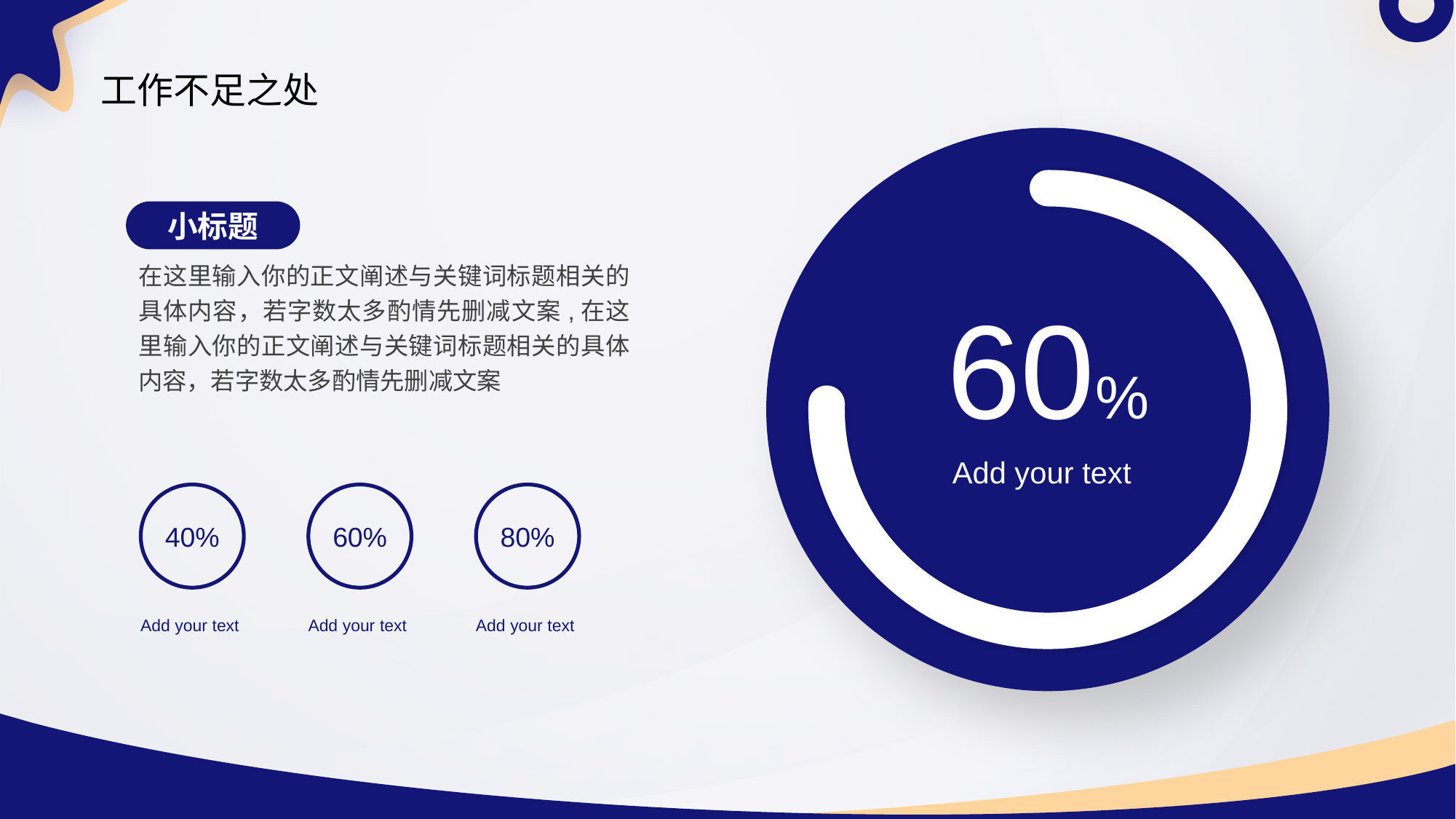

# 工作不足之处

小标题
在这里输入你的正文阐述与关键词标题相关的具体内容，若字数太多酌情先删减文案,在这里输入你的正文阐述与关键词标题相关的具体内容，若字数太多酌情先删减文案
60%
Add your text

40%
Add your text

60%
Add your text

80%
Add your text